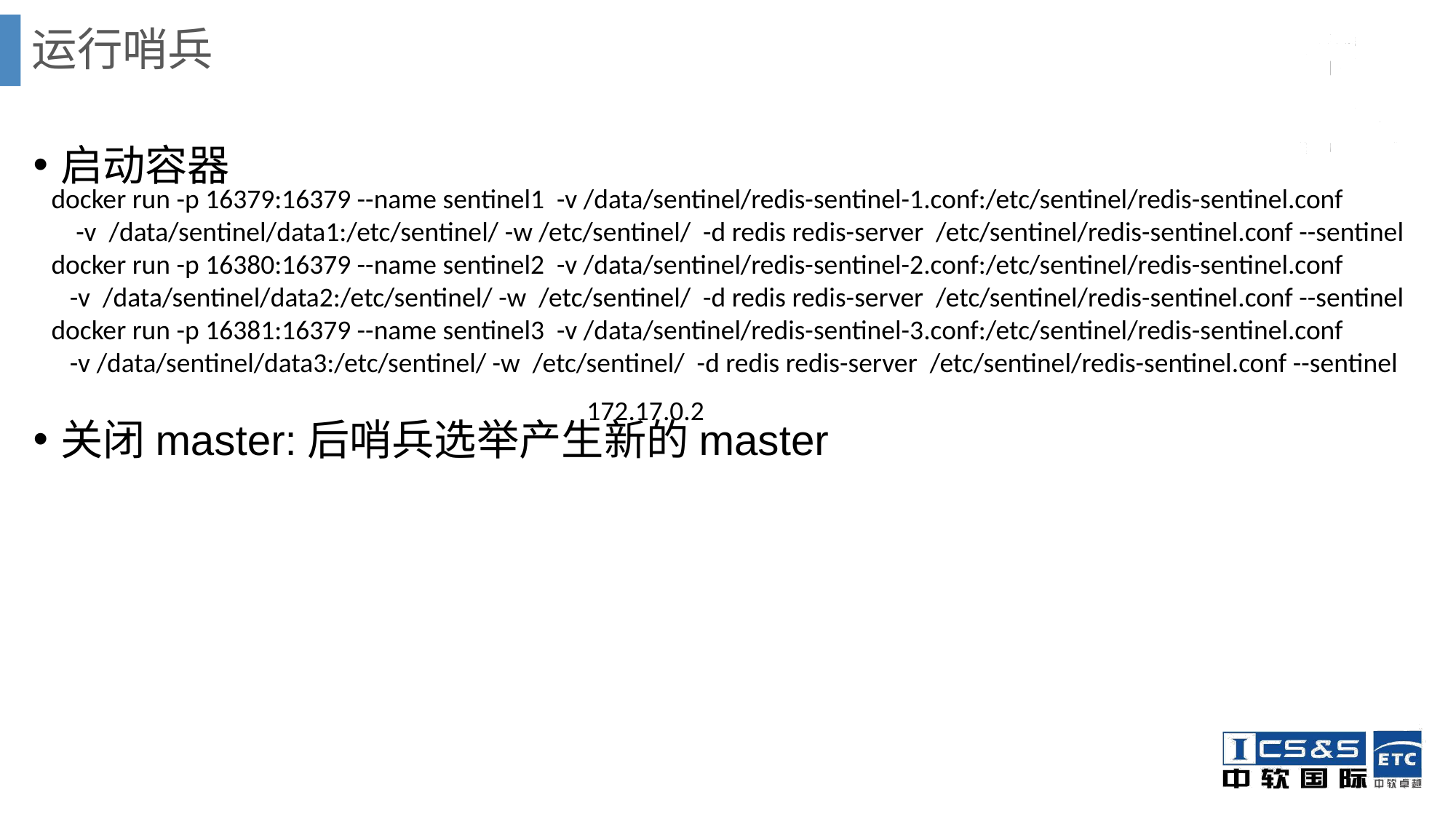

# 运行哨兵
启动容器

关闭master:后哨兵选举产生新的master

docker run -p 16379:16379 --name sentinel1  -v /data/sentinel/redis-sentinel-1.conf:/etc/sentinel/redis-sentinel.conf
    -v  /data/sentinel/data1:/etc/sentinel/ -w /etc/sentinel/  -d redis redis-server  /etc/sentinel/redis-sentinel.conf --sentinel
docker run -p 16380:16379 --name sentinel2  -v /data/sentinel/redis-sentinel-2.conf:/etc/sentinel/redis-sentinel.conf
   -v  /data/sentinel/data2:/etc/sentinel/ -w  /etc/sentinel/  -d redis redis-server  /etc/sentinel/redis-sentinel.conf --sentinel
docker run -p 16381:16379 --name sentinel3  -v /data/sentinel/redis-sentinel-3.conf:/etc/sentinel/redis-sentinel.conf
   -v /data/sentinel/data3:/etc/sentinel/ -w  /etc/sentinel/  -d redis redis-server  /etc/sentinel/redis-sentinel.conf --sentinel
172.17.0.2